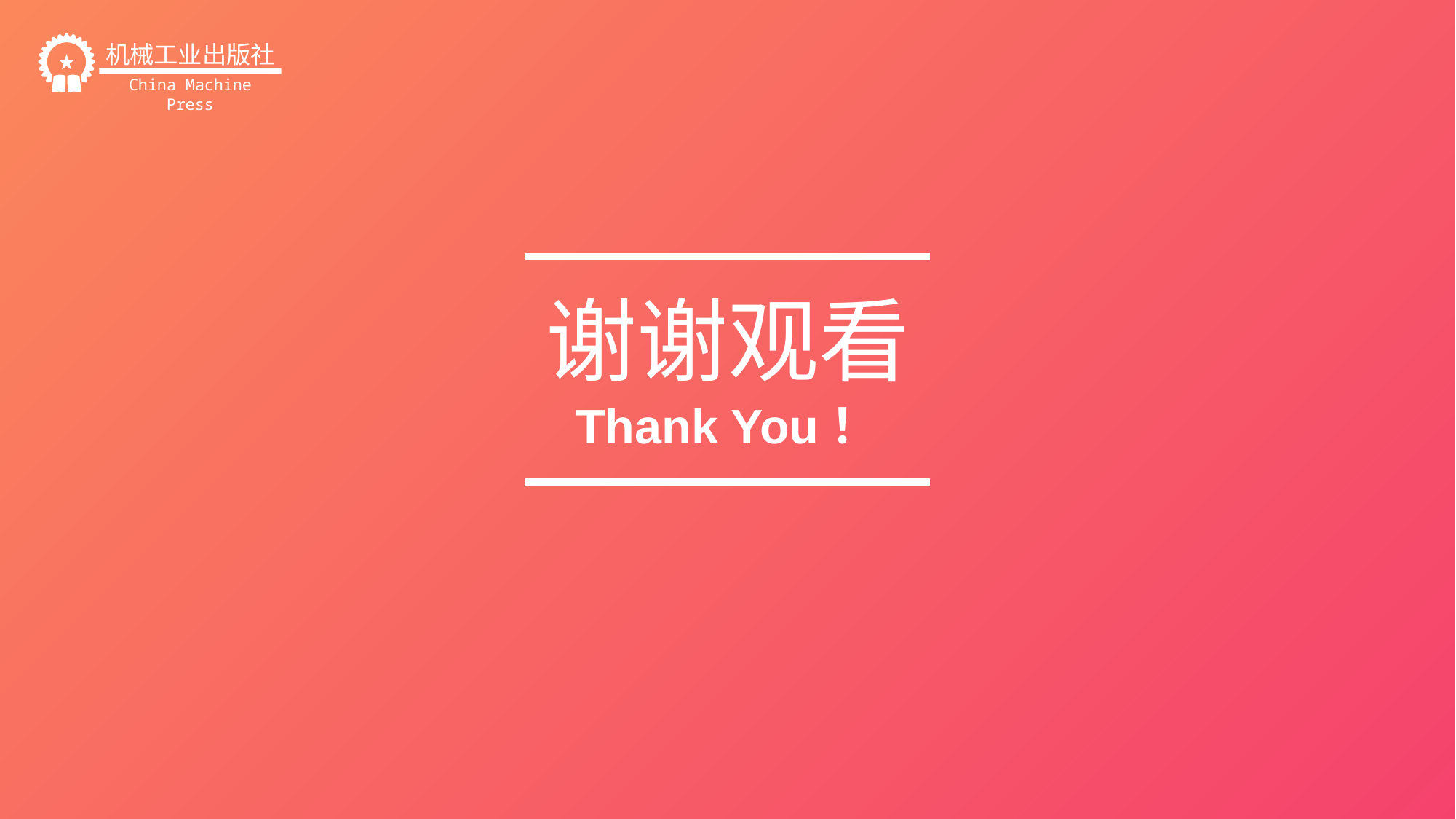

机械工业出版社

China Machine Press

谢谢观看
Thank You！